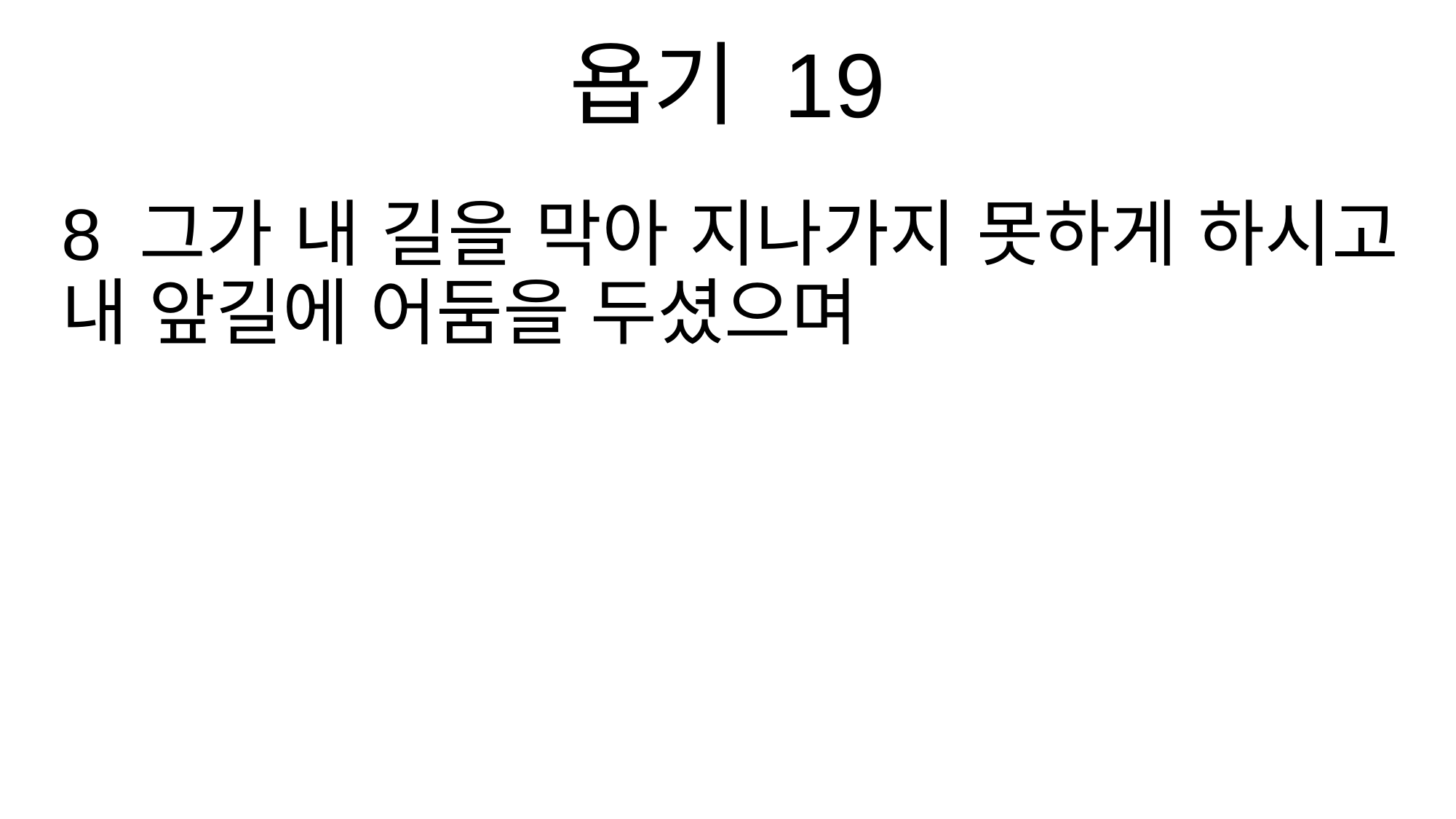

욥기 19
8 그가 내 길을 막아 지나가지 못하게 하시고 내 앞길에 어둠을 두셨으며